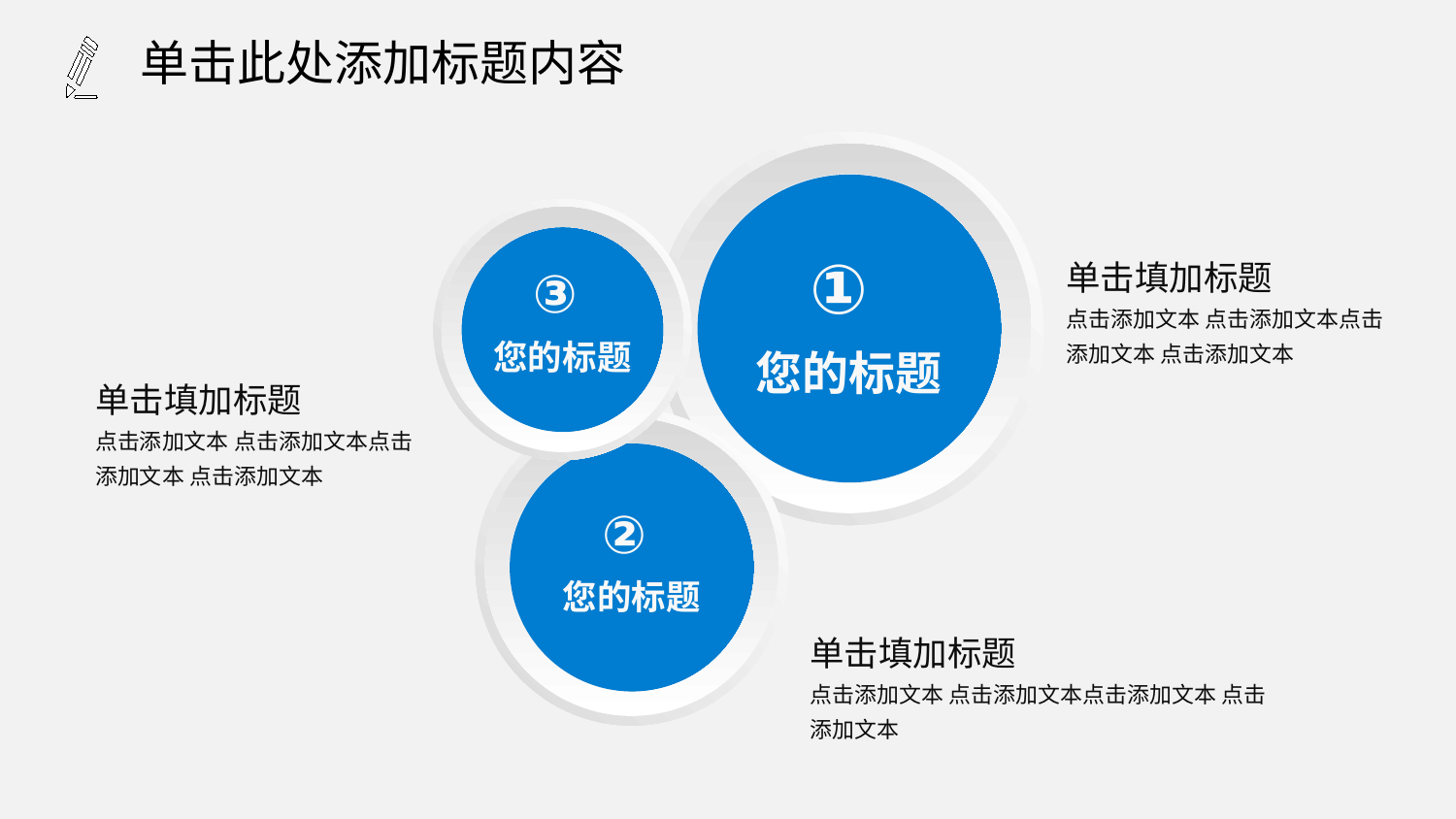

单击此处添加标题内容

①
您的标题

③
您的标题
单击填加标题
点击添加文本 点击添加文本点击添加文本 点击添加文本
单击填加标题
点击添加文本 点击添加文本点击添加文本 点击添加文本

②
您的标题
单击填加标题
点击添加文本 点击添加文本点击添加文本 点击添加文本